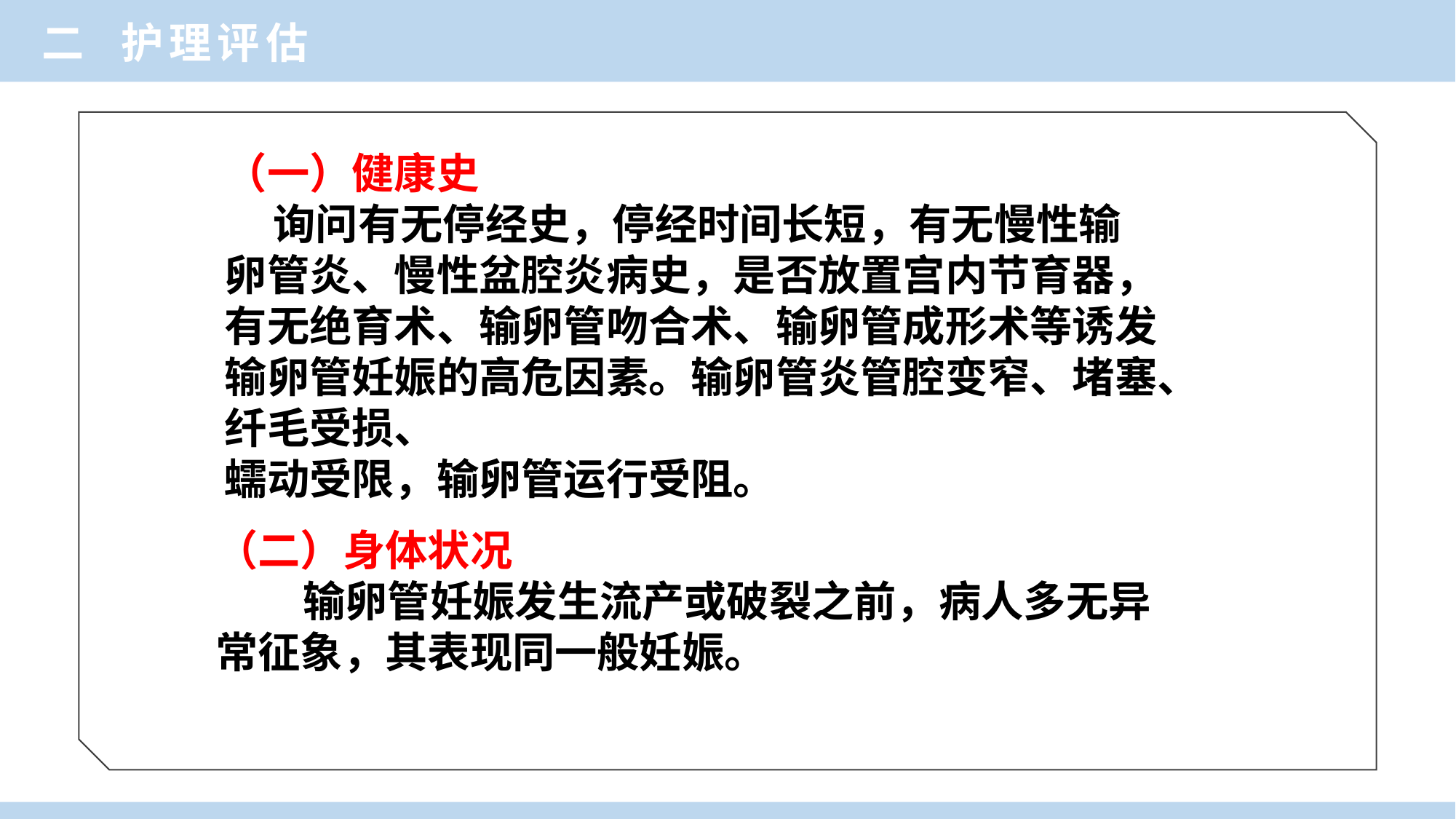

二  护理评估
（一）健康史
    询问有无停经史，停经时间长短，有无慢性输
卵管炎、慢性盆腔炎病史，是否放置宫内节育器，
有无绝育术、输卵管吻合术、输卵管成形术等诱发
输卵管妊娠的高危因素。输卵管炎管腔变窄、堵塞、
纤毛受损、
蠕动受限，输卵管运行受阻。

（二）身体状况
        输卵管妊娠发生流产或破裂之前，病人多无异
常征象，其表现同一般妊娠。